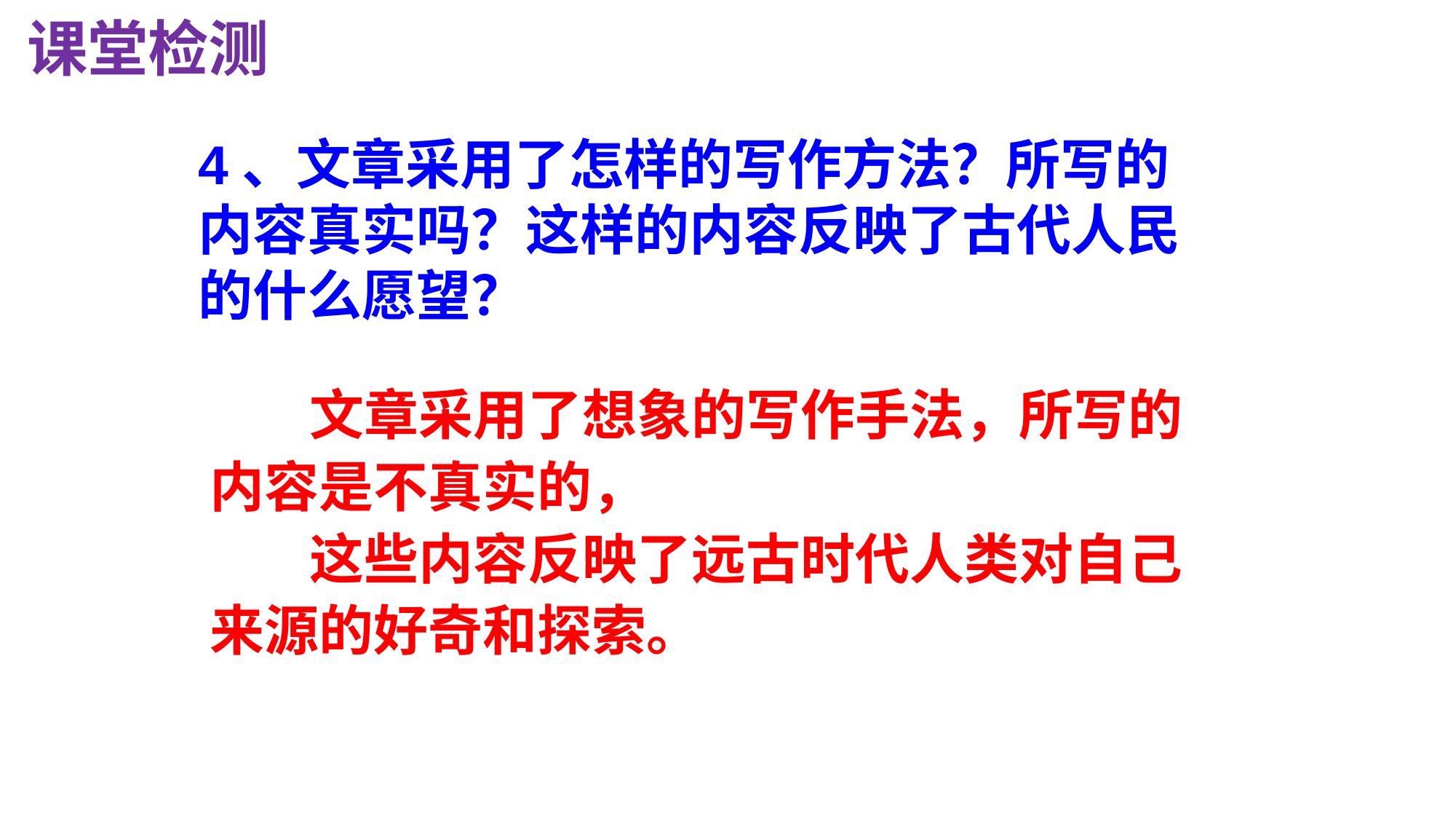

课堂检测
4、文章采用了怎样的写作方法？所写的内容真实吗？这样的内容反映了古代人民的什么愿望？
       文章采用了想象的写作手法，所写的内容是不真实的，
       这些内容反映了远古时代人类对自己来源的好奇和探索。